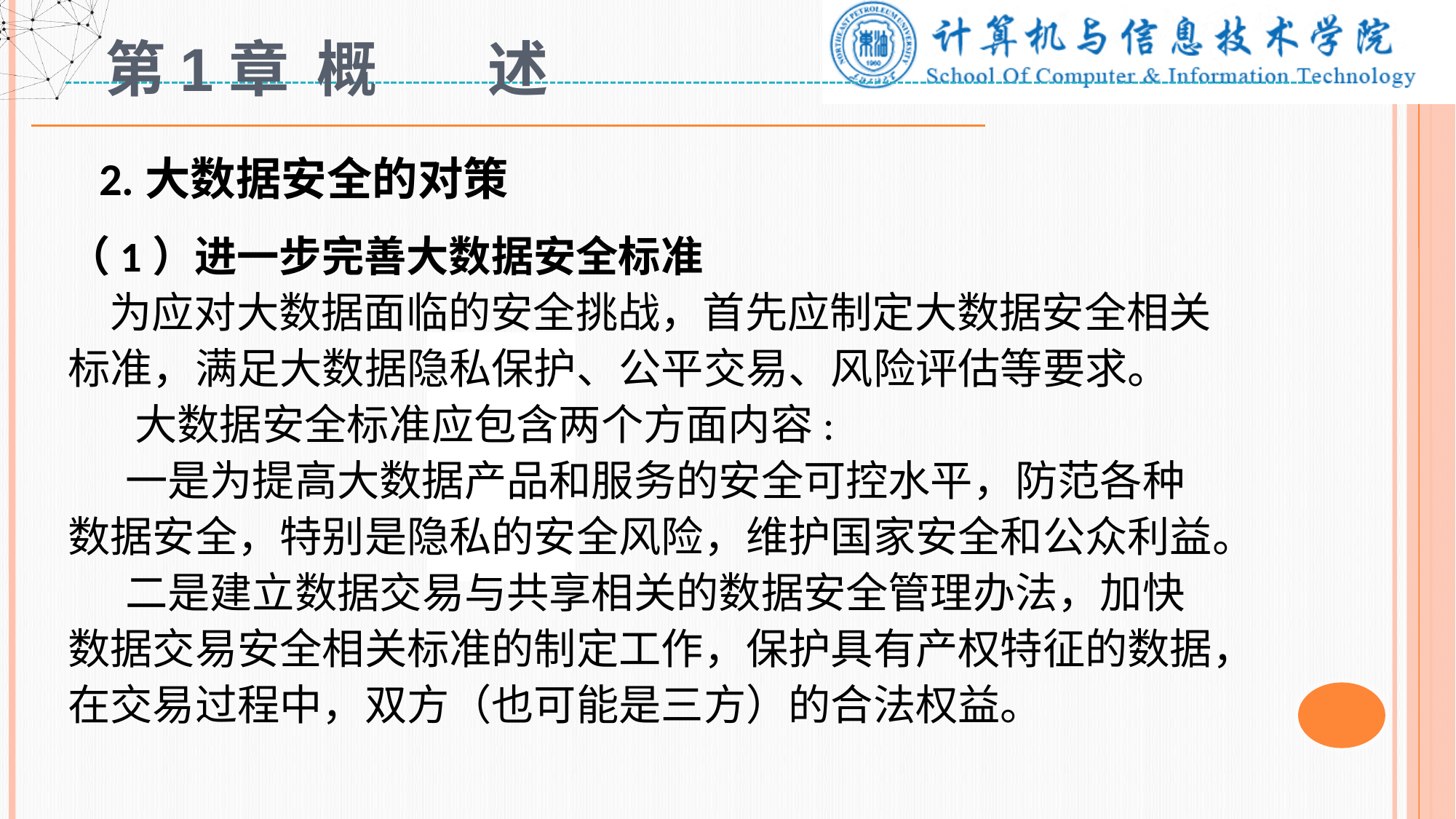

# 第1章  概        述
   2.大数据安全的对策
（1）进一步完善大数据安全标准
    为应对大数据面临的安全挑战，首先应制定大数据安全相关标准，满足大数据隐私保护、公平交易、风险评估等要求。
      大数据安全标准应包含两个方面内容:
     一是为提高大数据产品和服务的安全可控水平，防范各种数据安全，特别是隐私的安全风险，维护国家安全和公众利益。
     二是建立数据交易与共享相关的数据安全管理办法，加快数据交易安全相关标准的制定工作，保护具有产权特征的数据，在交易过程中，双方（也可能是三方）的合法权益。